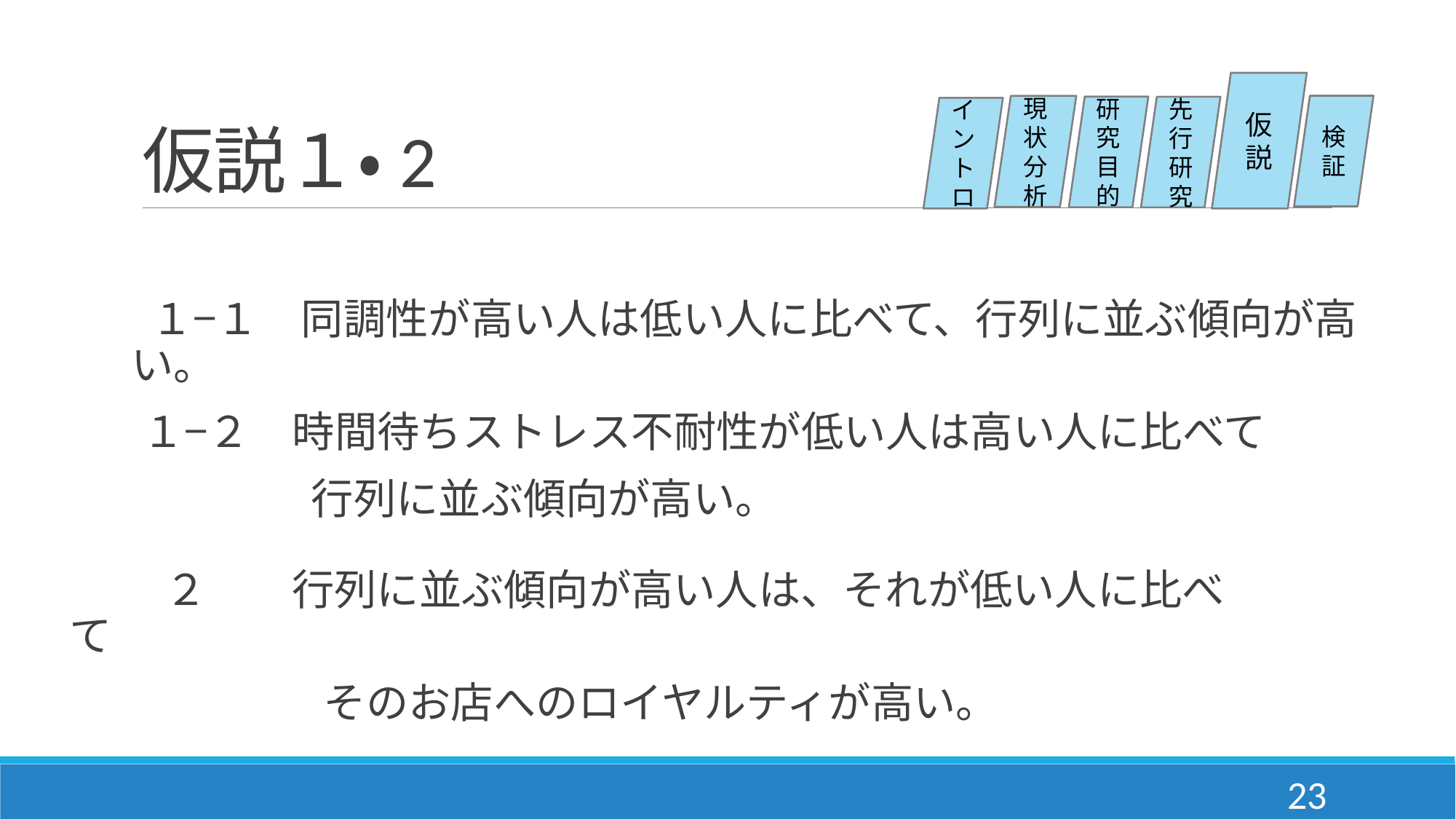

# 仮説１・2
仮説
現状分析
検証
研究目的
先行研究
イントロ

 １−１　同調性が高い人は低い人に比べて、行列に並ぶ傾向が高い。
１−２　時間待ちストレス不耐性が低い人は高い人に比べて
　　　　行列に並ぶ傾向が高い。

         ２　　行列に並ぶ傾向が高い人は、それが低い人に比べて
　　　　　　そのお店へのロイヤルティが高い。

23